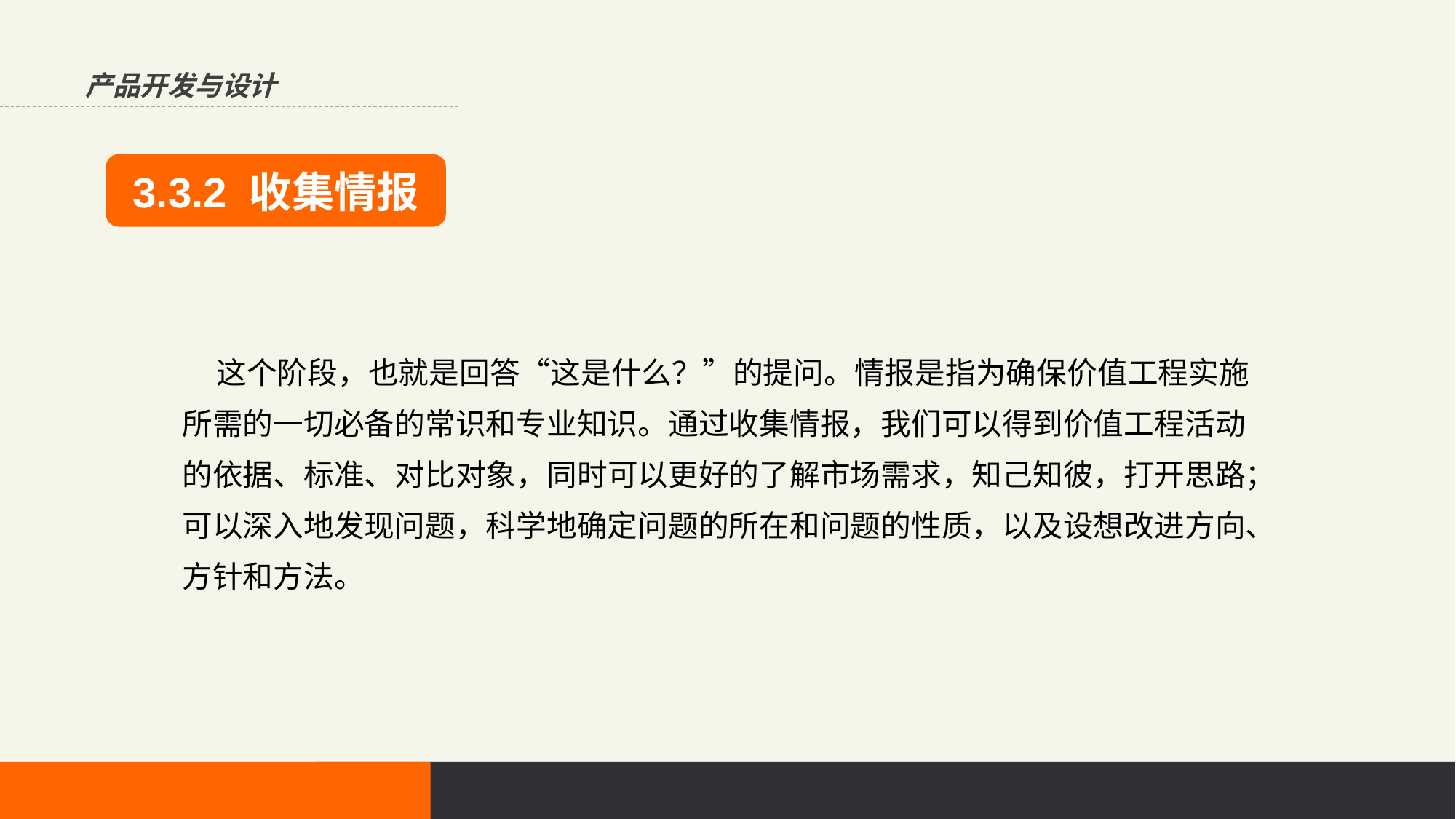

产品开发与设计
3.3.2 收集情报
    这个阶段，也就是回答“这是什么？”的提问。情报是指为确保价值工程实施所需的一切必备的常识和专业知识。通过收集情报，我们可以得到价值工程活动的依据、标准、对比对象，同时可以更好的了解市场需求，知己知彼，打开思路；可以深入地发现问题，科学地确定问题的所在和问题的性质，以及设想改进方向、方针和方法。